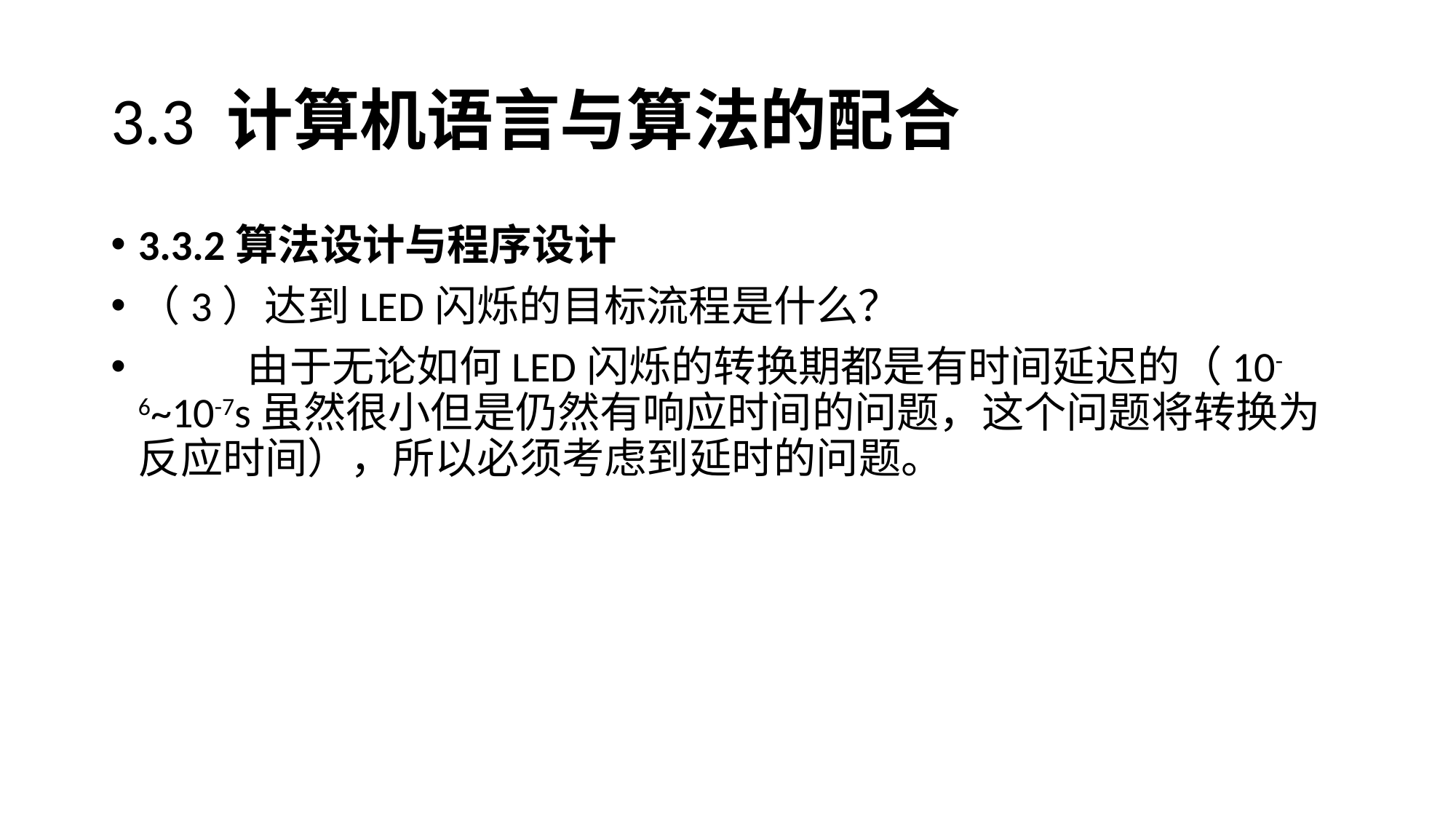

# 3.3 计算机语言与算法的配合
3.3.2算法设计与程序设计
（3）达到LED闪烁的目标流程是什么？
	由于无论如何LED闪烁的转换期都是有时间延迟的（10-6~10-7s虽然很小但是仍然有响应时间的问题，这个问题将转换为反应时间），所以必须考虑到延时的问题。